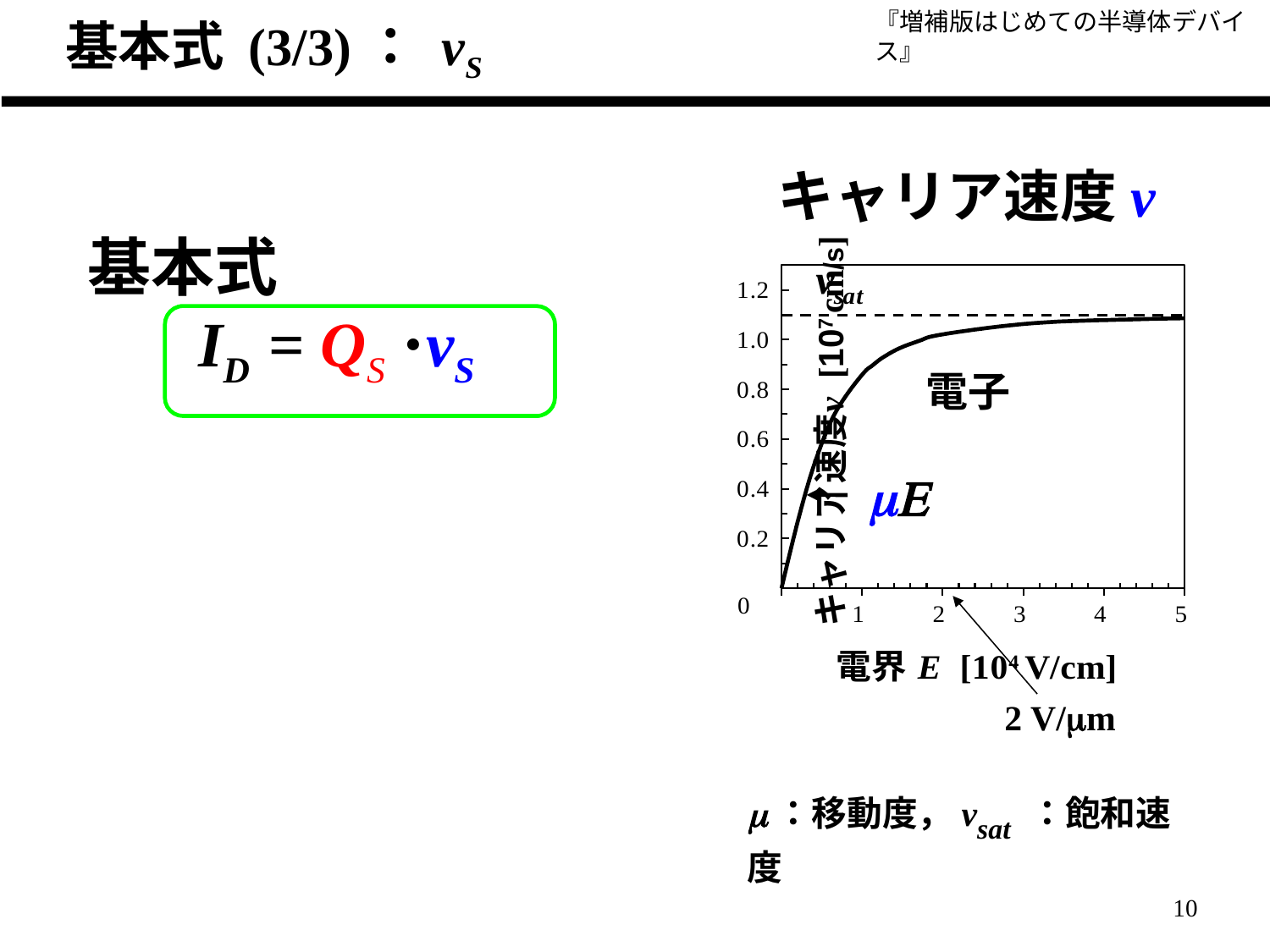

基本式 (3/3)： vS
キャリア速度v
基本式
       ID  = QS ⋅vS

### Chart

| Category | ve [107cm/s] | vsat |
|---|---|---|
μΕ

2 V/μm
μ：移動度，vsat ：飽和速度